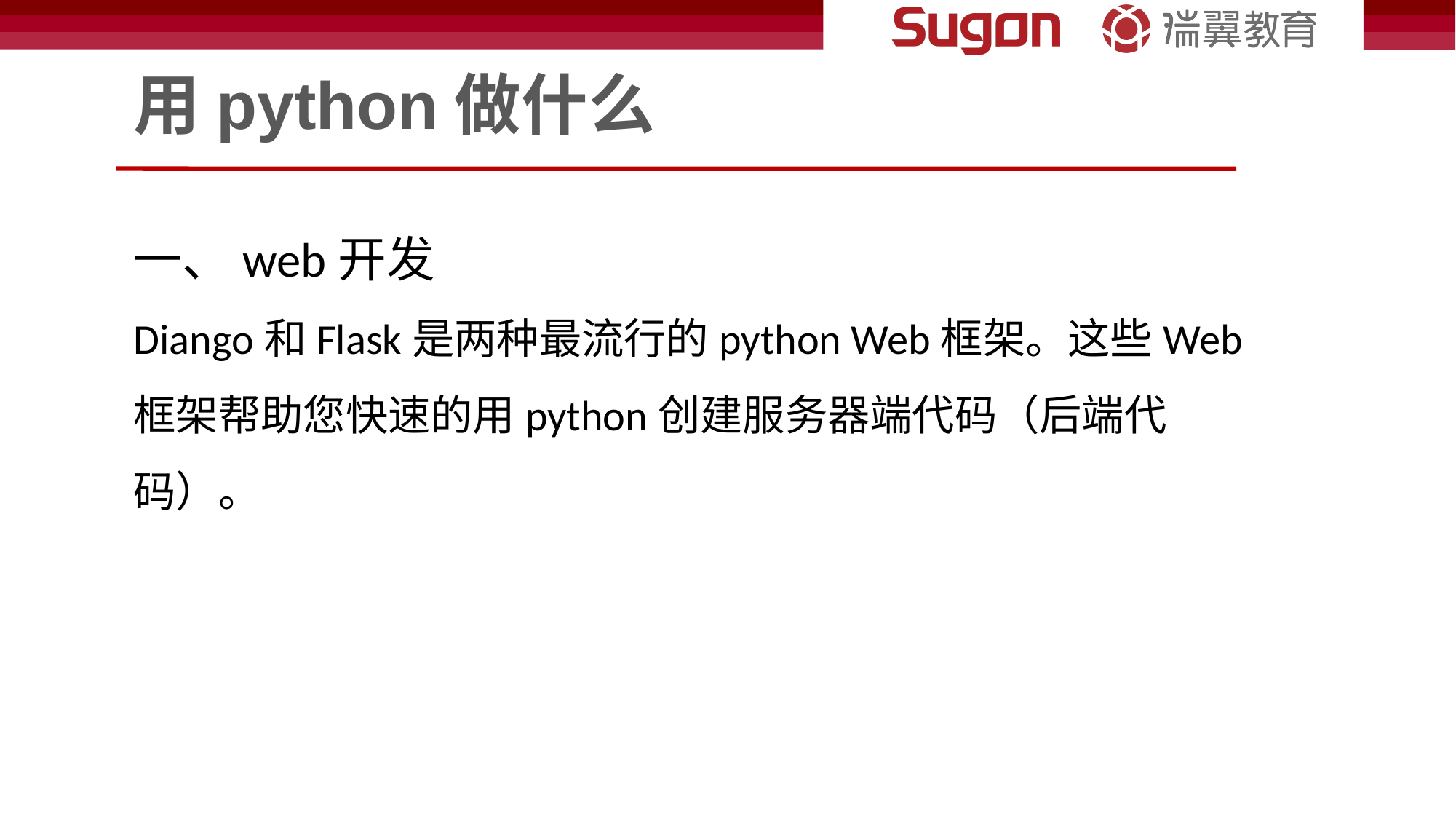

# 用python做什么
一、web开发
Diango和Flask是两种最流行的python Web框架。这些Web框架帮助您快速的用python创建服务器端代码（后端代码）。